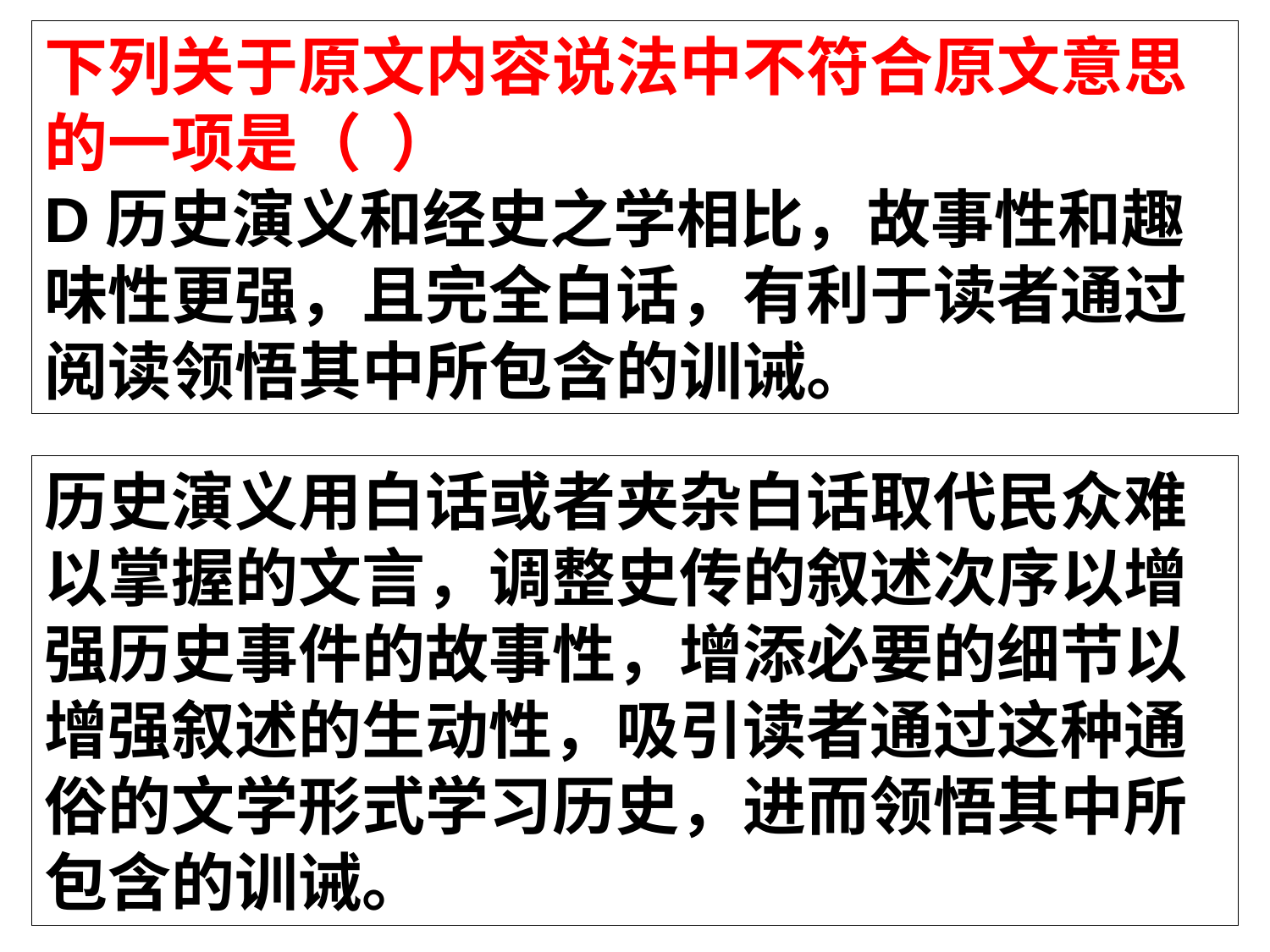

下列关于原文内容说法中不符合原文意思的一项是（  ）
D历史演义和经史之学相比，故事性和趣味性更强，且完全白话，有利于读者通过阅读领悟其中所包含的训诫。
历史演义用白话或者夹杂白话取代民众难以掌握的文言，调整史传的叙述次序以增强历史事件的故事性，增添必要的细节以增强叙述的生动性，吸引读者通过这种通俗的文学形式学习历史，进而领悟其中所包含的训诫。